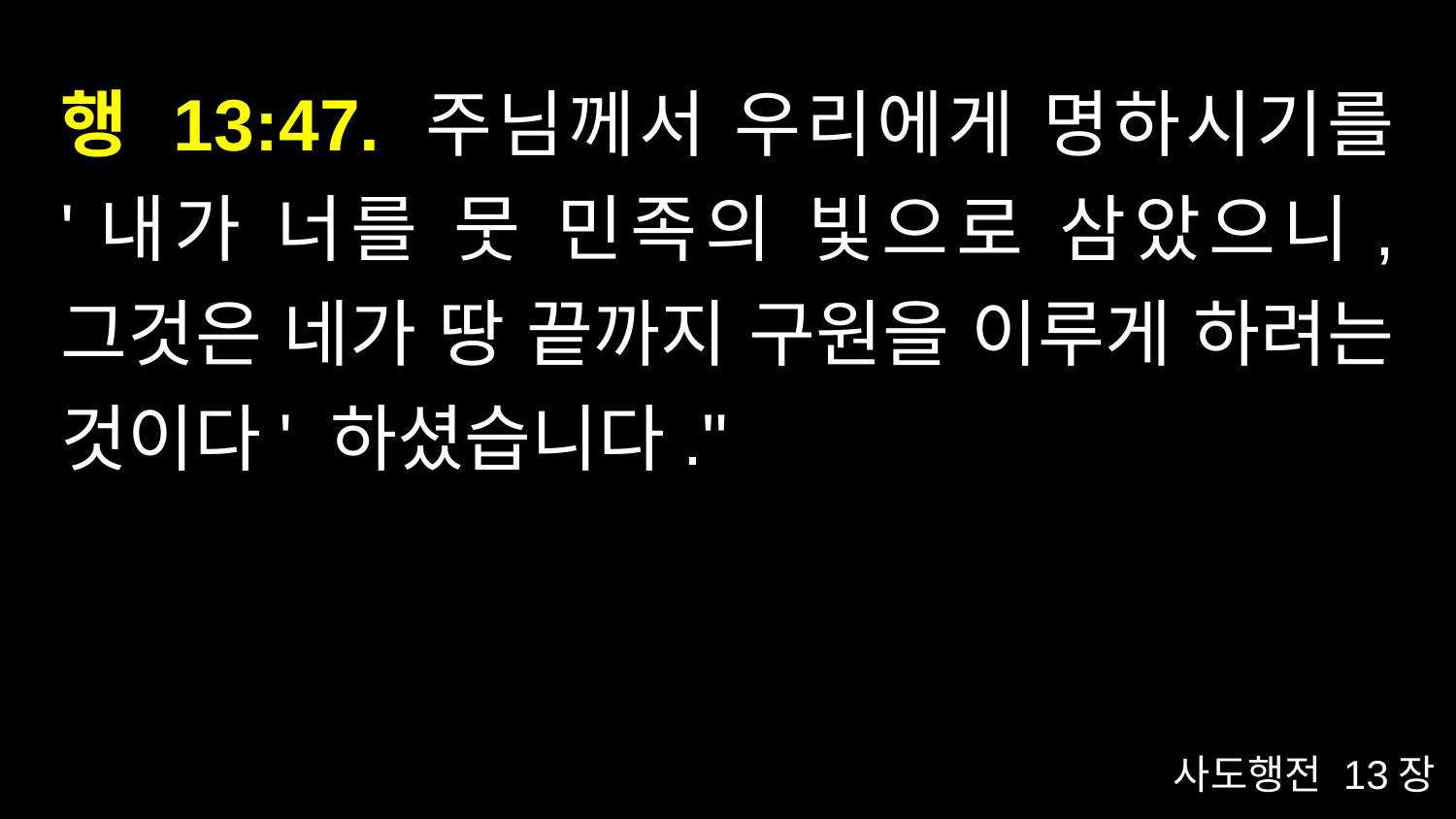

# 행 13:47. 주님께서 우리에게 명하시기를 '내가 너를 뭇 민족의 빛으로 삼았으니, 그것은 네가 땅 끝까지 구원을 이루게 하려는 것이다' 하셨습니다."
사도행전 13장